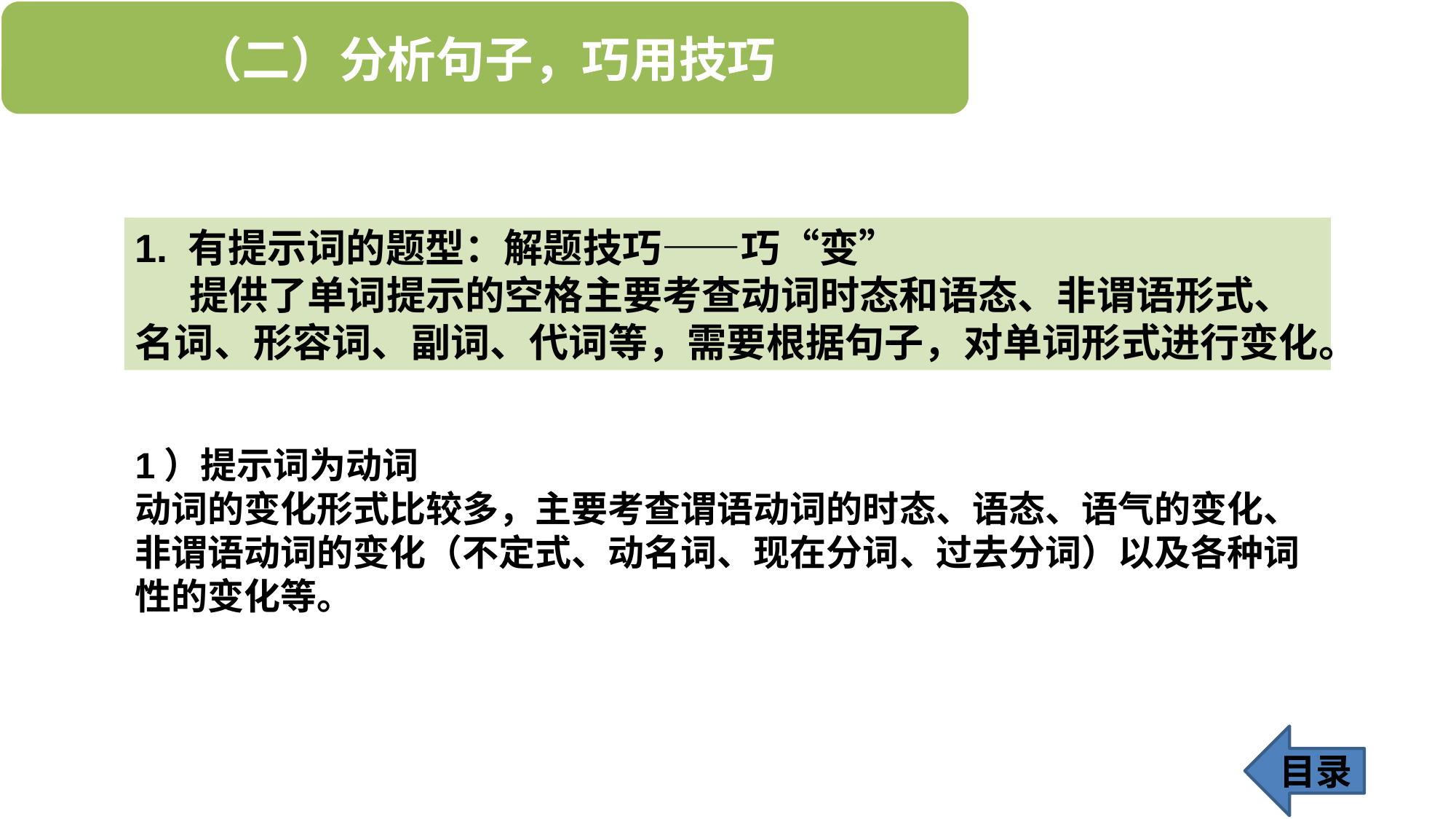

（二）分析句子，巧用技巧
1. 有提示词的题型：解题技巧——巧“变”
     提供了单词提示的空格主要考查动词时态和语态、非谓语形式、名词、形容词、副词、代词等，需要根据句子，对单词形式进行变化。
1）提示词为动词
动词的变化形式比较多，主要考查谓语动词的时态、语态、语气的变化、非谓语动词的变化（不定式、动名词、现在分词、过去分词）以及各种词性的变化等。
目录
10